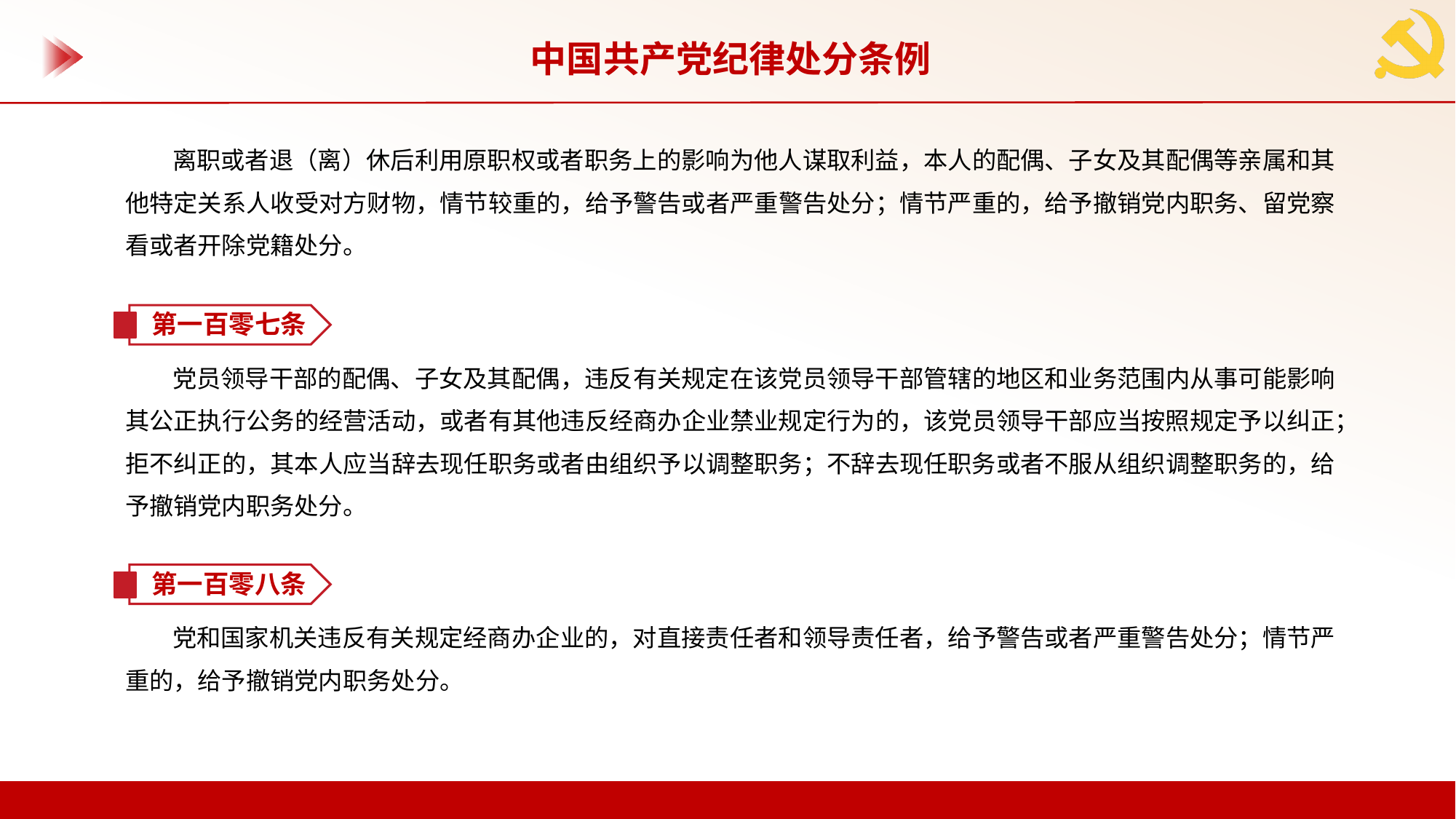

中国共产党纪律处分条例
离职或者退（离）休后利用原职权或者职务上的影响为他人谋取利益，本人的配偶、子女及其配偶等亲属和其他特定关系人收受对方财物，情节较重的，给予警告或者严重警告处分；情节严重的，给予撤销党内职务、留党察看或者开除党籍处分。
第一百零七条

党员领导干部的配偶、子女及其配偶，违反有关规定在该党员领导干部管辖的地区和业务范围内从事可能影响其公正执行公务的经营活动，或者有其他违反经商办企业禁业规定行为的，该党员领导干部应当按照规定予以纠正；拒不纠正的，其本人应当辞去现任职务或者由组织予以调整职务；不辞去现任职务或者不服从组织调整职务的，给予撤销党内职务处分。
第一百零八条

党和国家机关违反有关规定经商办企业的，对直接责任者和领导责任者，给予警告或者严重警告处分；情节严重的，给予撤销党内职务处分。